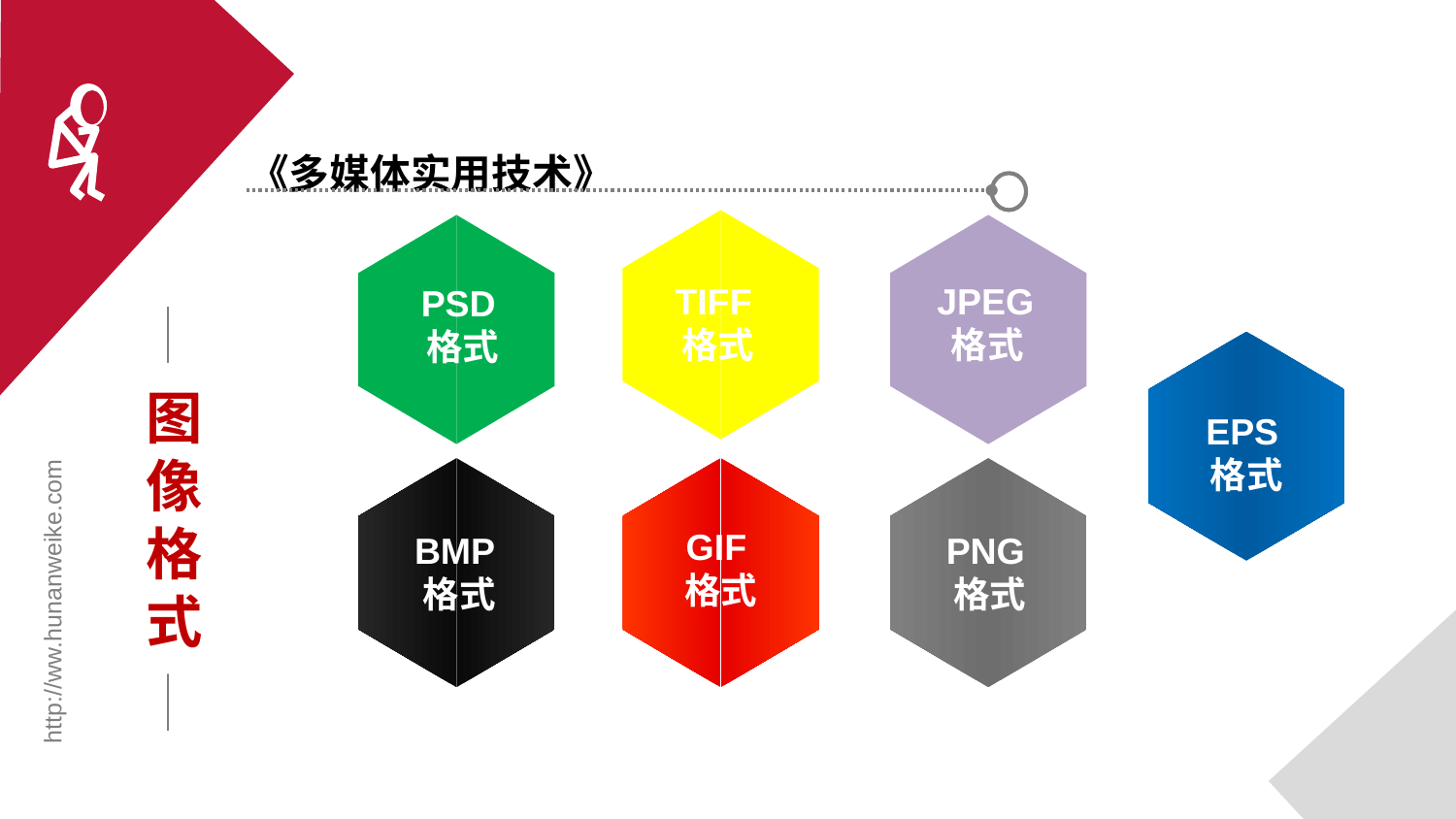

《多媒体实用技术》

TIFF格式
JPEG格式
PSD格式

图像格式
EPS格式

GIF格式
BMP格式
PNG格式
http://ww.hunanweike.com

17